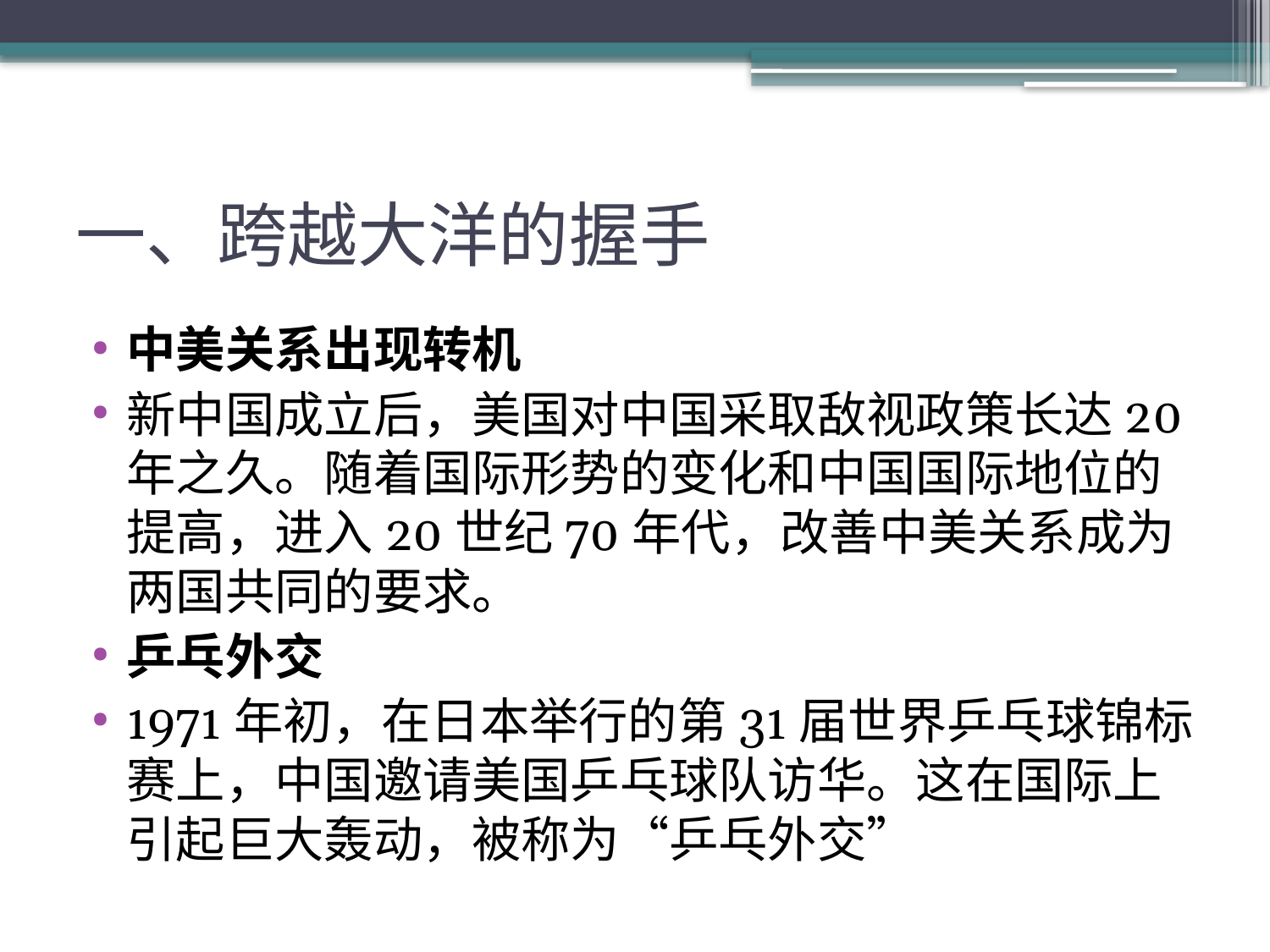

# 一、跨越大洋的握手
中美关系出现转机
新中国成立后，美国对中国采取敌视政策长达20年之久。随着国际形势的变化和中国国际地位的提高，进入20世纪70年代，改善中美关系成为两国共同的要求。
乒乓外交
1971年初，在日本举行的第31届世界乒乓球锦标赛上，中国邀请美国乒乓球队访华。这在国际上引起巨大轰动，被称为“乒乓外交”